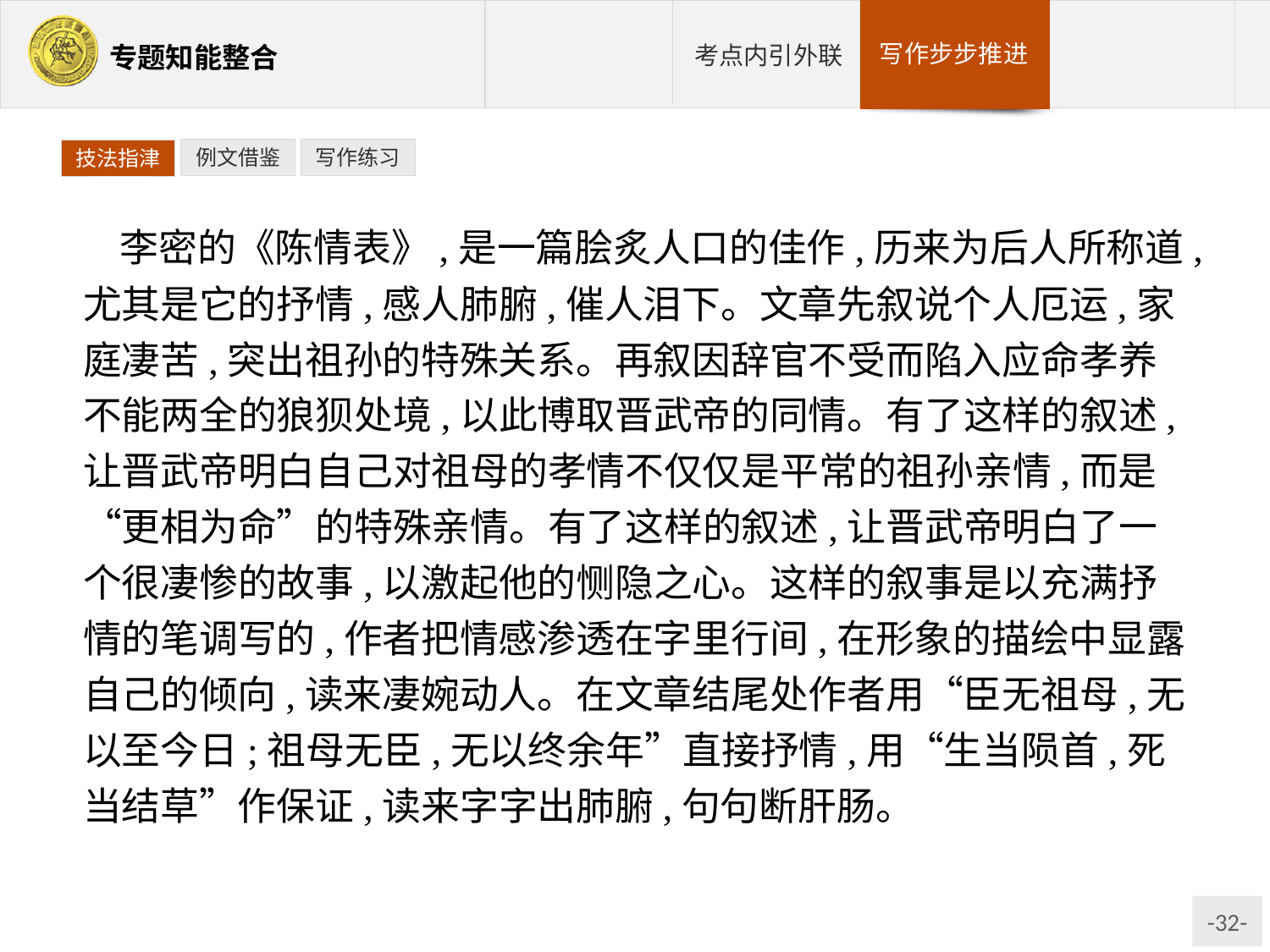

例文借鉴
写作练习
技法指津
李密的《陈情表》,是一篇脍炙人口的佳作,历来为后人所称道,尤其是它的抒情,感人肺腑,催人泪下。文章先叙说个人厄运,家庭凄苦,突出祖孙的特殊关系。再叙因辞官不受而陷入应命孝养不能两全的狼狈处境,以此博取晋武帝的同情。有了这样的叙述,让晋武帝明白自己对祖母的孝情不仅仅是平常的祖孙亲情,而是“更相为命”的特殊亲情。有了这样的叙述,让晋武帝明白了一个很凄惨的故事,以激起他的恻隐之心。这样的叙事是以充满抒情的笔调写的,作者把情感渗透在字里行间,在形象的描绘中显露自己的倾向,读来凄婉动人。在文章结尾处作者用“臣无祖母,无以至今日;祖母无臣,无以终余年”直接抒情,用“生当陨首,死当结草”作保证,读来字字出肺腑,句句断肝肠。